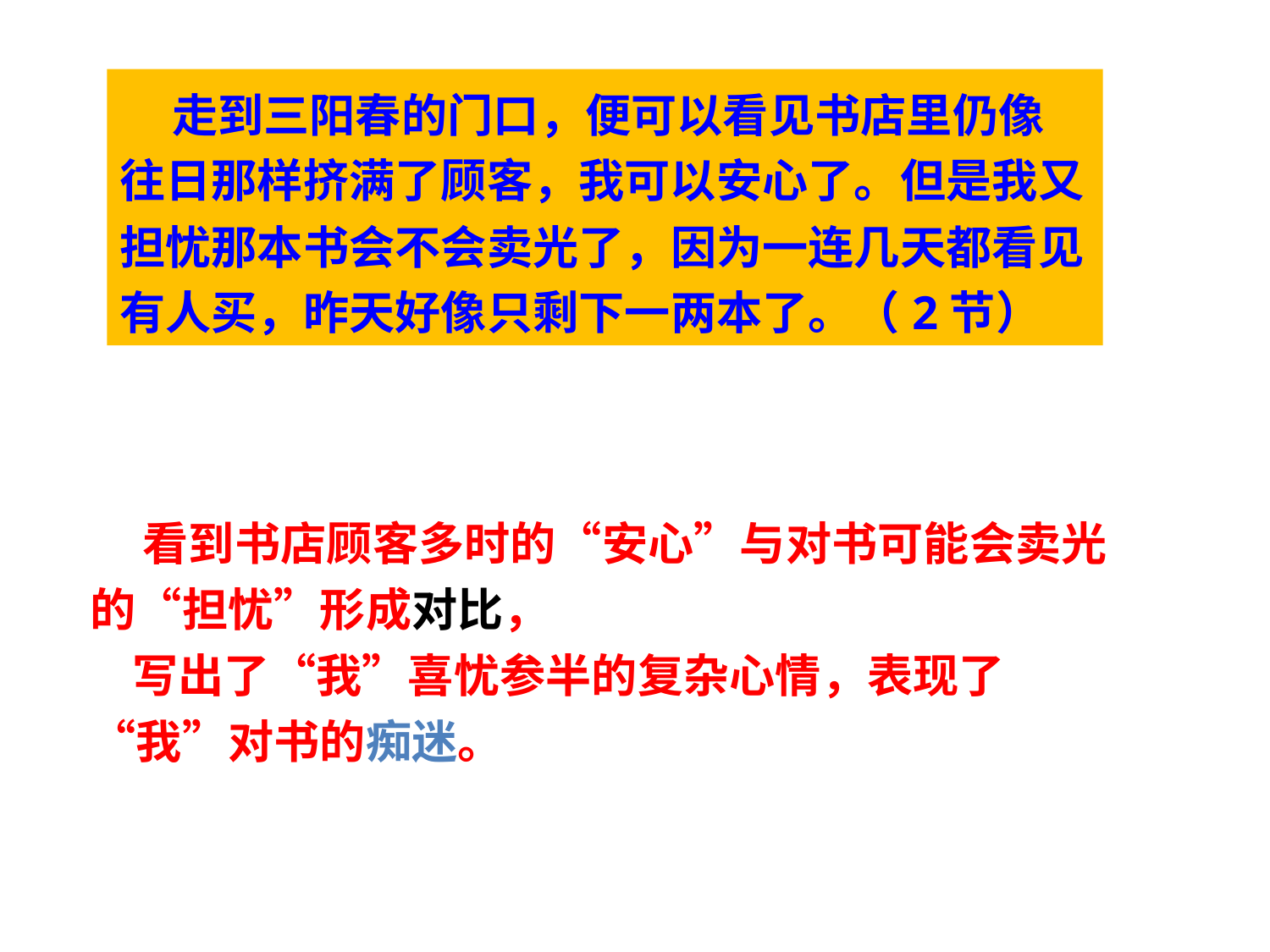

走到三阳春的门口，便可以看见书店里仍像往日那样挤满了顾客，我可以安心了。但是我又担忧那本书会不会卖光了，因为一连几天都看见有人买，昨天好像只剩下一两本了。（2节）
    看到书店顾客多时的“安心”与对书可能会卖光的“担忧”形成对比，
   写出了“我”喜忧参半的复杂心情，表现了“我”对书的痴迷。